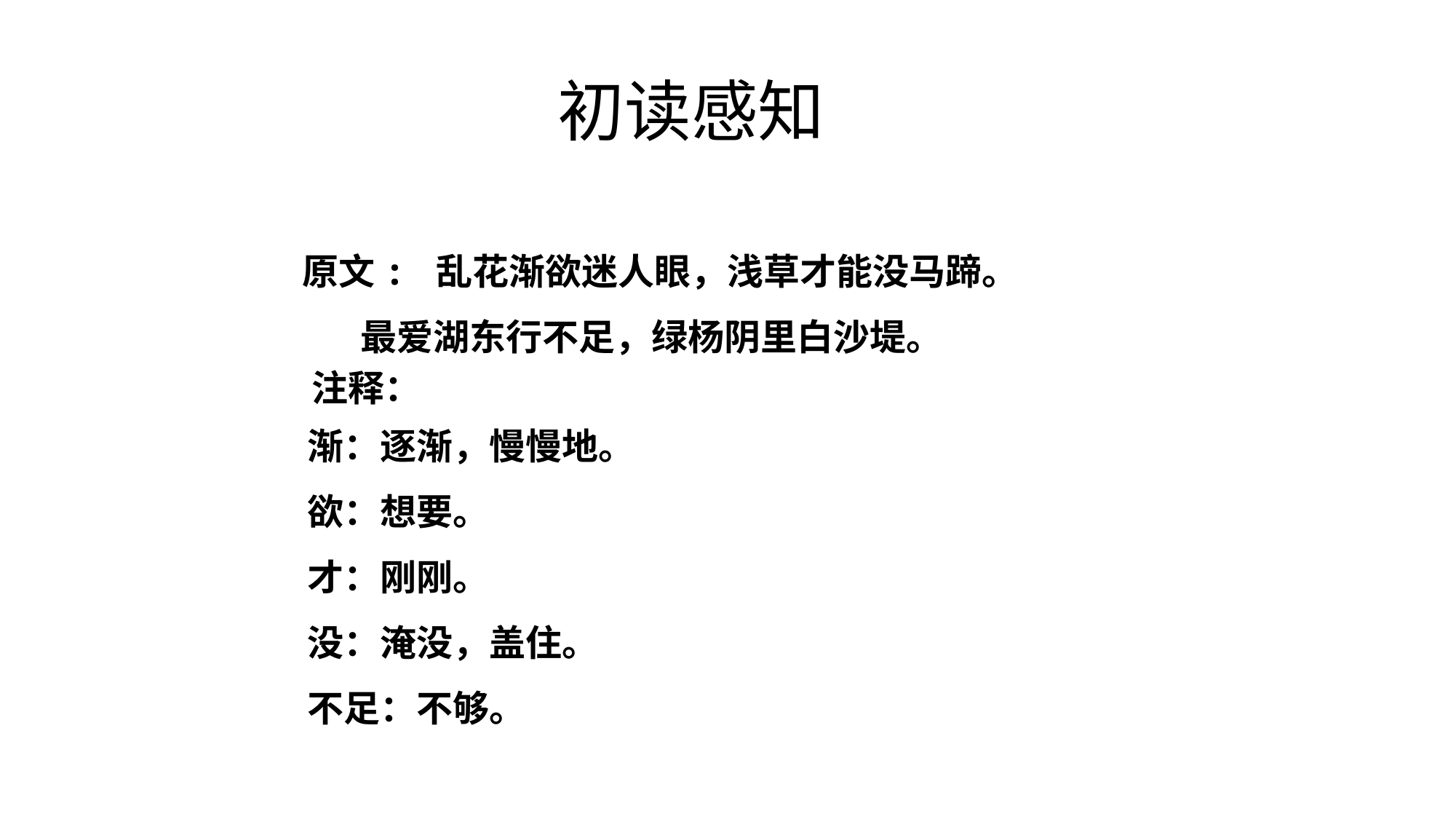

初读感知
原文: 乱花渐欲迷人眼，浅草才能没马蹄。
      最爱湖东行不足，绿杨阴里白沙堤。
注释：
渐：逐渐，慢慢地。
欲：想要。
才：刚刚。
没：淹没，盖住。
不足：不够。